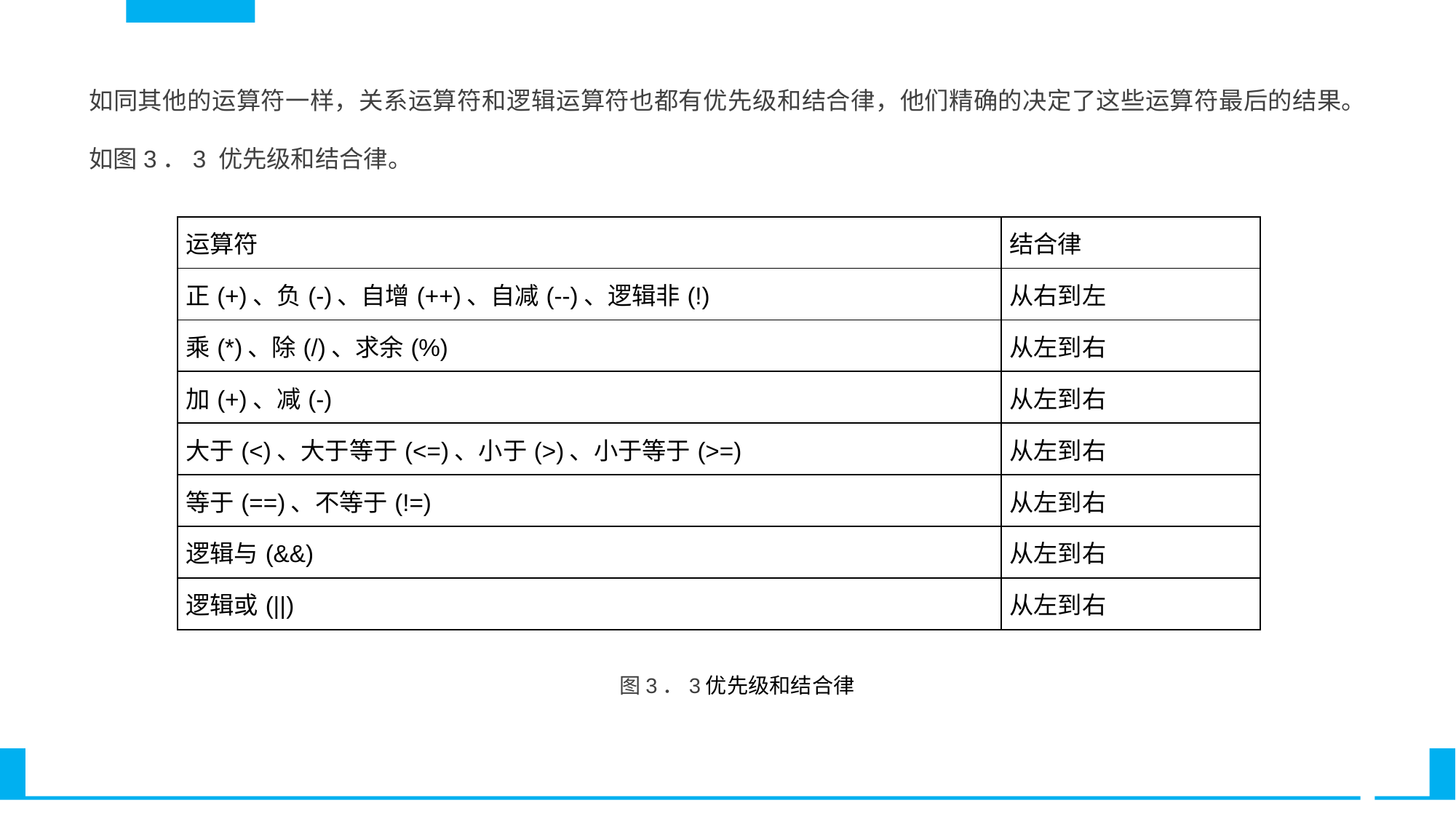

如同其他的运算符一样，关系运算符和逻辑运算符也都有优先级和结合律，他们精确的决定了这些运算符最后的结果。如图3．3 优先级和结合律。
| 运算符 | 结合律 |
| --- | --- |
| 正(+)、负(-)、自增(++)、自减(--)、逻辑非(!) | 从右到左 |
| 乘(\*)、除(/)、求余(%) | 从左到右 |
| 加(+)、减(-) | 从左到右 |
| 大于(<)、大于等于(<=)、小于(>)、小于等于(>=) | 从左到右 |
| 等于(==)、不等于(!=) | 从左到右 |
| 逻辑与(&&) | 从左到右 |
| 逻辑或(||) | 从左到右 |
图3．3优先级和结合律